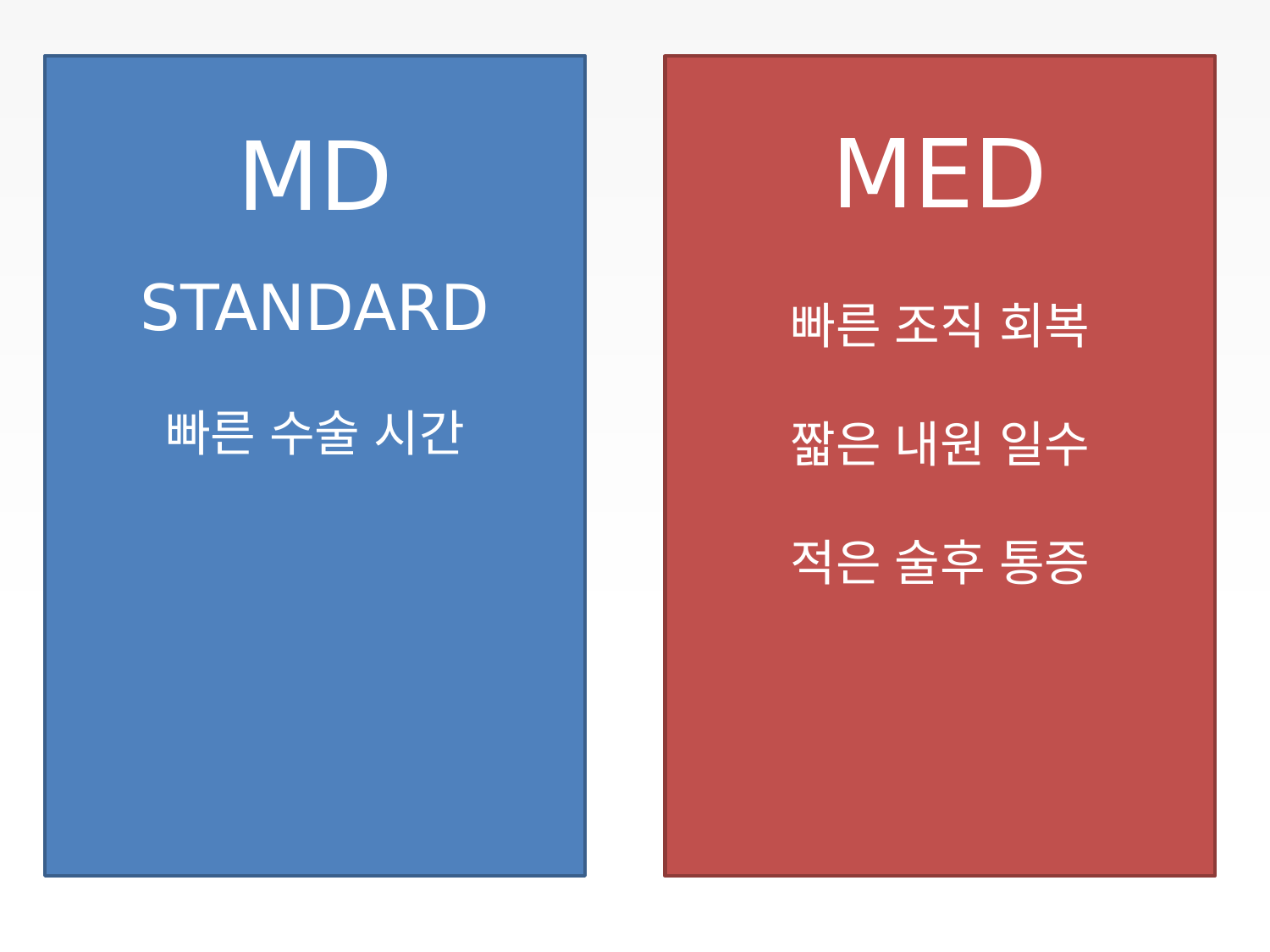

MD

STANDARD

빠른 수술 시간

MED

빠른 조직 회복

짧은 내원 일수

적은 술후 통증